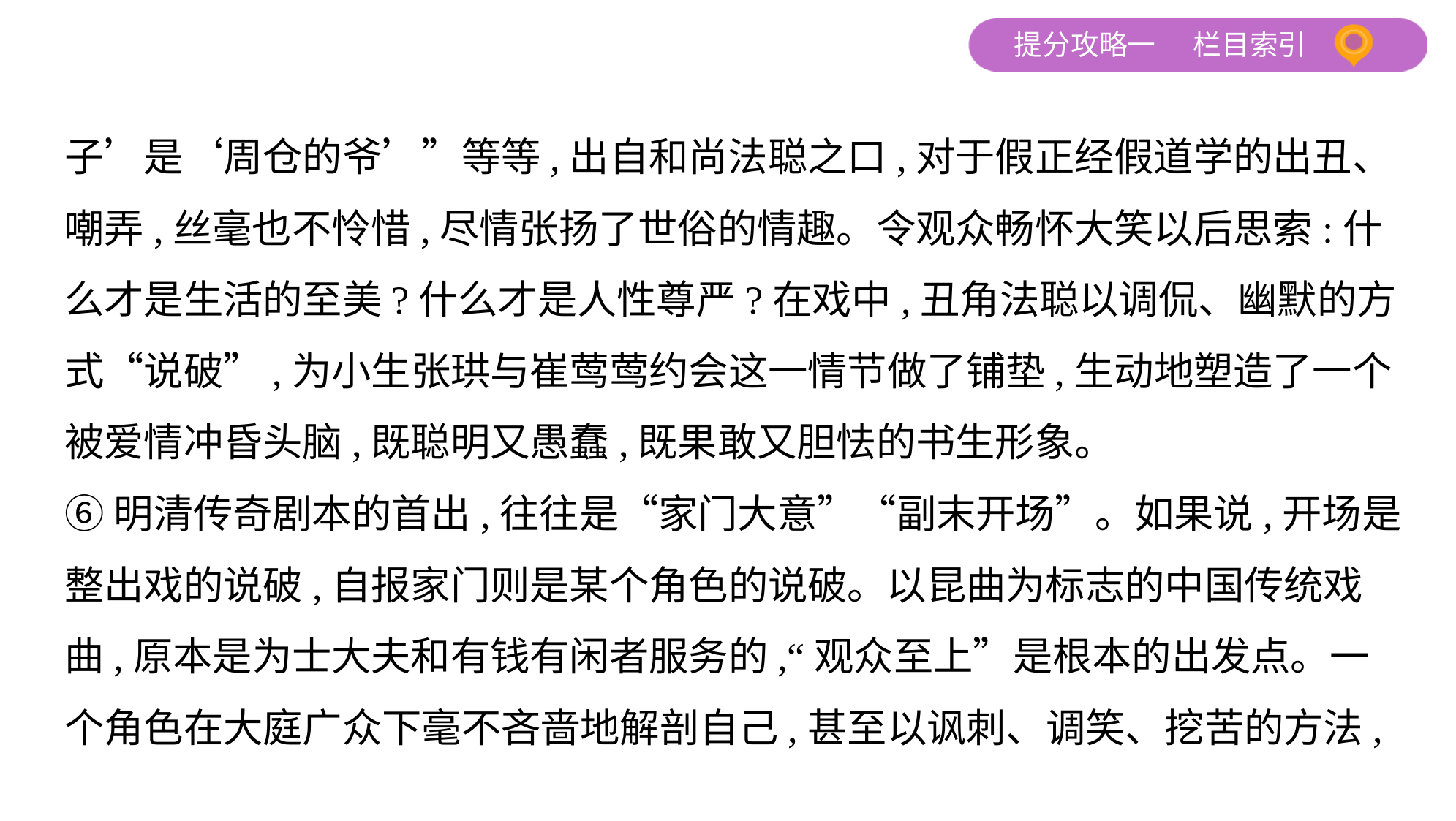

子’是‘周仓的爷’”等等,出自和尚法聪之口,对于假正经假道学的出丑、
嘲弄,丝毫也不怜惜,尽情张扬了世俗的情趣。令观众畅怀大笑以后思索:什
么才是生活的至美?什么才是人性尊严?在戏中,丑角法聪以调侃、幽默的方
式“说破”,为小生张珙与崔莺莺约会这一情节做了铺垫,生动地塑造了一个
被爱情冲昏头脑,既聪明又愚蠢,既果敢又胆怯的书生形象。
⑥明清传奇剧本的首出,往往是“家门大意”“副末开场”。如果说,开场是
整出戏的说破,自报家门则是某个角色的说破。以昆曲为标志的中国传统戏
曲,原本是为士大夫和有钱有闲者服务的,“观众至上”是根本的出发点。一
个角色在大庭广众下毫不吝啬地解剖自己,甚至以讽刺、调笑、挖苦的方法,